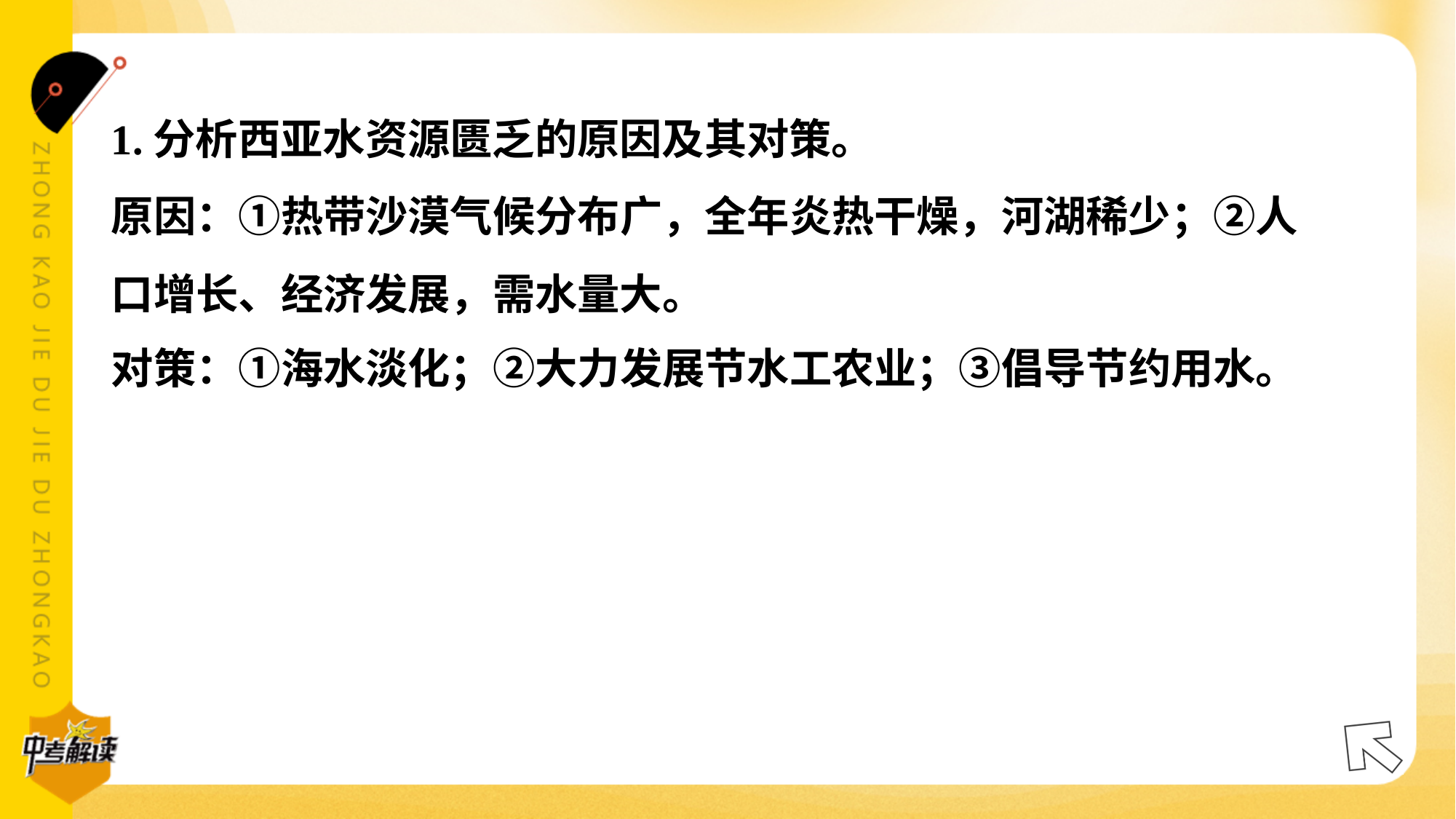

1.分析西亚水资源匮乏的原因及其对策。
原因：①热带沙漠气候分布广，全年炎热干燥，河湖稀少；②人
口增长、经济发展，需水量大。
对策：①海水淡化；②大力发展节水工农业；③倡导节约用水。